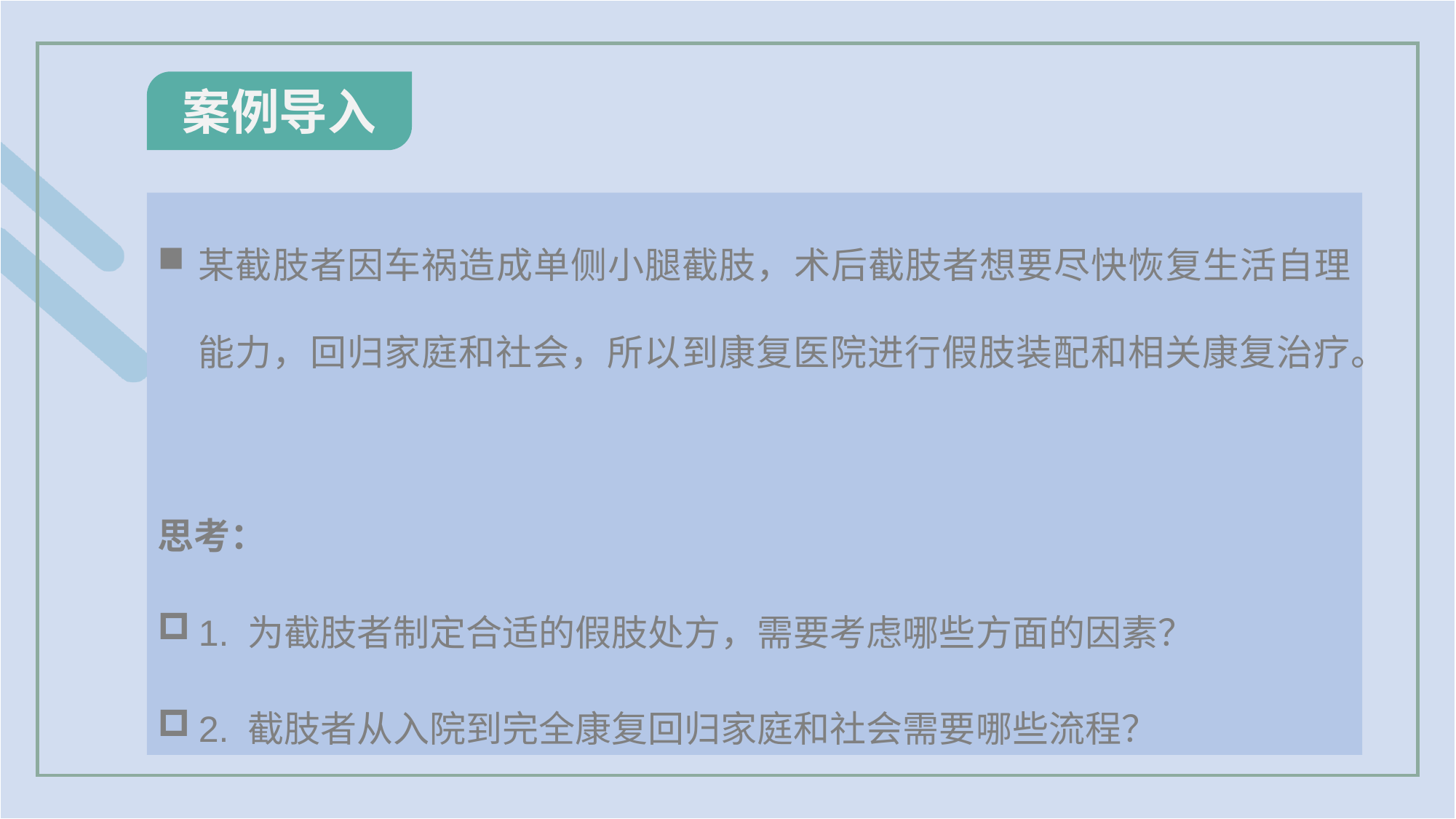

案例导入
某截肢者因车祸造成单侧小腿截肢，术后截肢者想要尽快恢复生活自理能力，回归家庭和社会，所以到康复医院进行假肢装配和相关康复治疗。
思考：
1. 为截肢者制定合适的假肢处方，需要考虑哪些方面的因素？
2. 截肢者从入院到完全康复回归家庭和社会需要哪些流程？